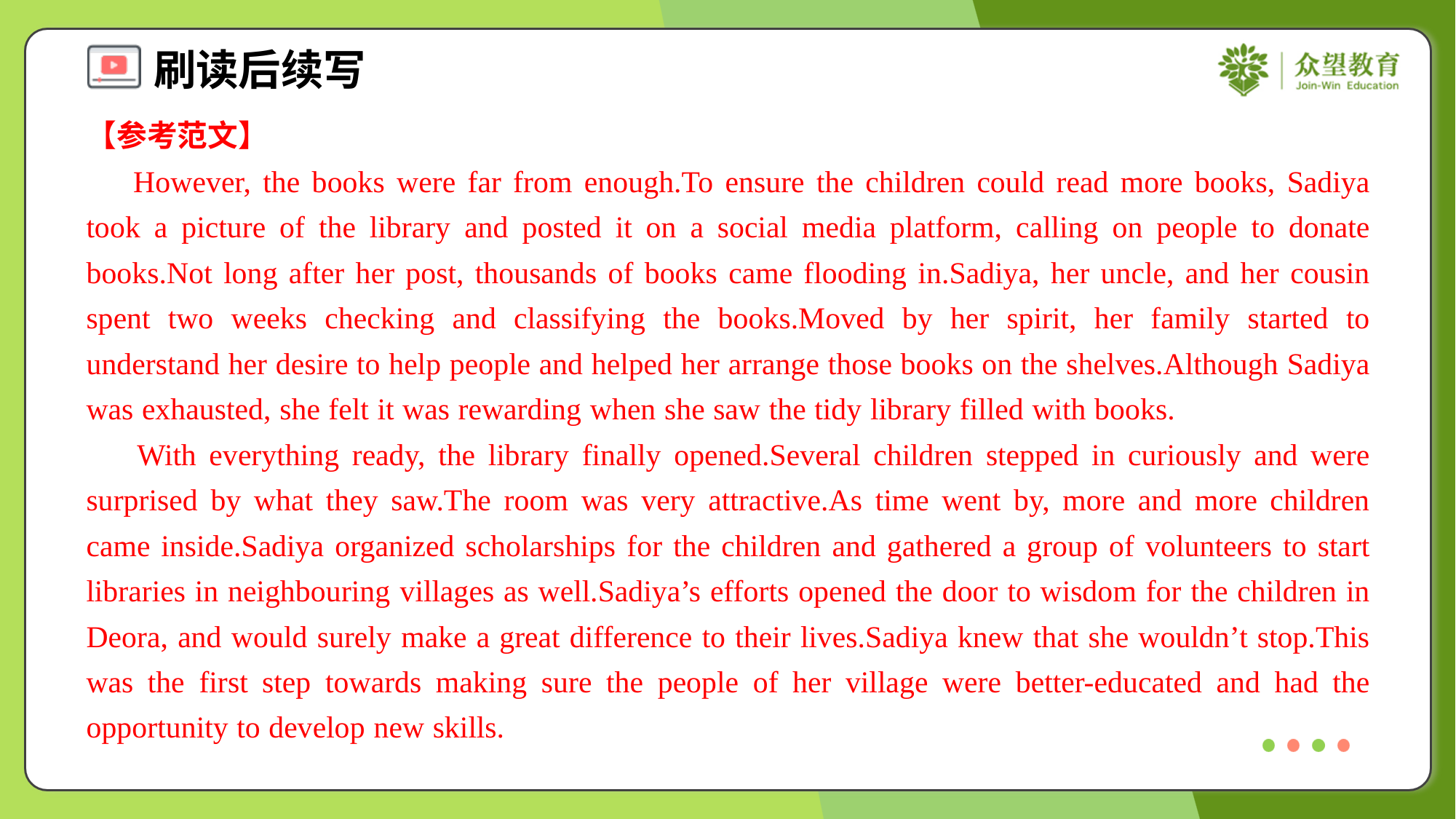

【参考范文】
    However, the books were far from enough.To ensure the children could read more books, Sadiya took a picture of the library and posted it on a social media platform, calling on people to donate books.Not long after her post, thousands of books came flooding in.Sadiya, her uncle, and her cousin spent two weeks checking and classifying the books.Moved by her spirit, her family started to understand her desire to help people and helped her arrange those books on the shelves.Although Sadiya was exhausted, she felt it was rewarding when she saw the tidy library filled with books.
    With everything ready, the library finally opened.Several children stepped in curiously and were surprised by what they saw.The room was very attractive.As time went by, more and more children came inside.Sadiya organized scholarships for the children and gathered a group of volunteers to start libraries in neighbouring villages as well.Sadiya’s efforts opened the door to wisdom for the children in Deora, and would surely make a great difference to their lives.Sadiya knew that she wouldn’t stop.This was the first step towards making sure the people of her village were better-educated and had the opportunity to develop new skills.